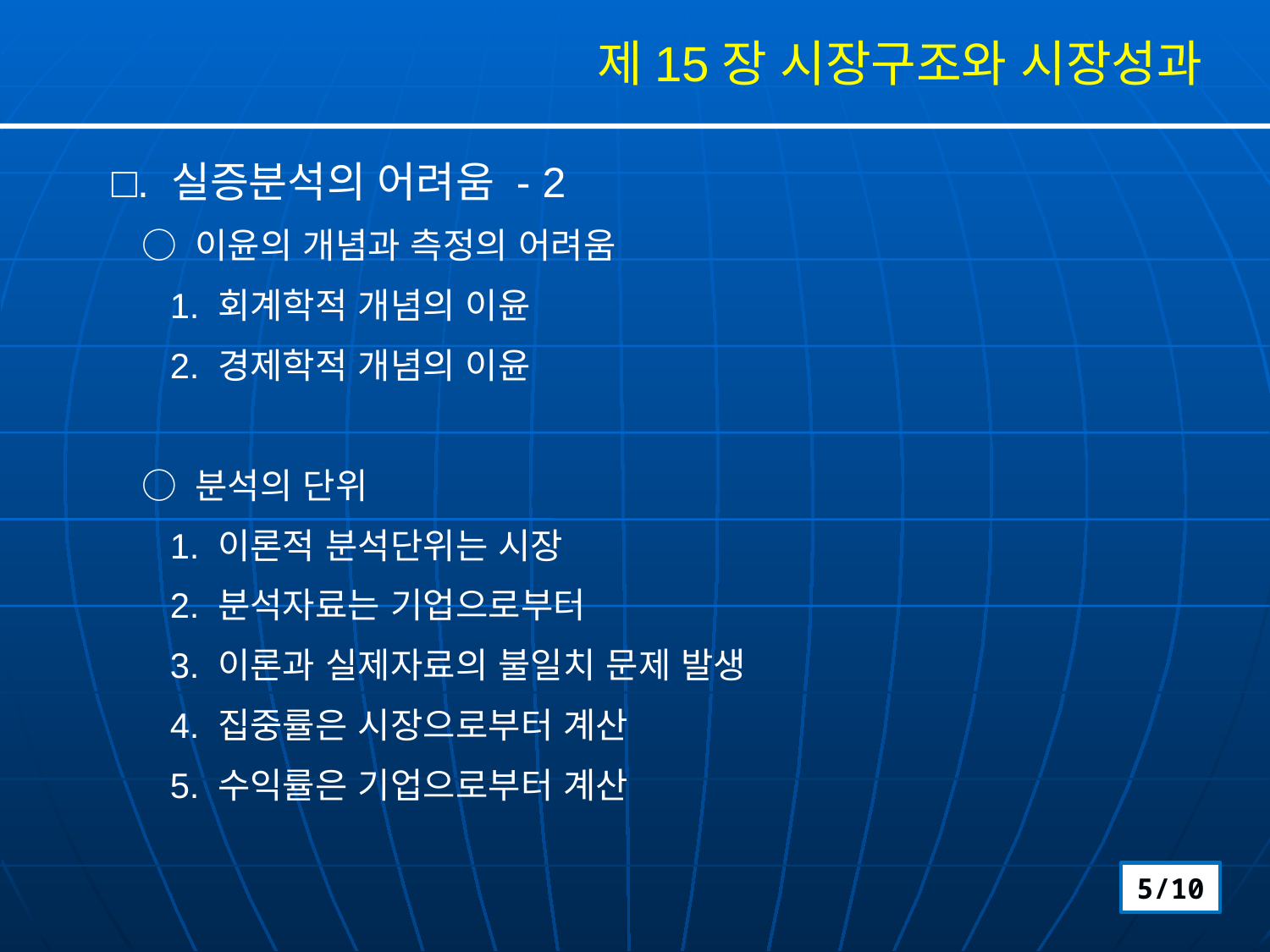

제15장 시장구조와 시장성과

□. 실증분석의 어려움 - 2
   ○ 이윤의 개념과 측정의 어려움
      1. 회계학적 개념의 이윤
      2. 경제학적 개념의 이윤

   ○ 분석의 단위
      1. 이론적 분석단위는 시장
      2. 분석자료는 기업으로부터
      3. 이론과 실제자료의 불일치 문제 발생
      4. 집중률은 시장으로부터 계산
      5. 수익률은 기업으로부터 계산
5/10